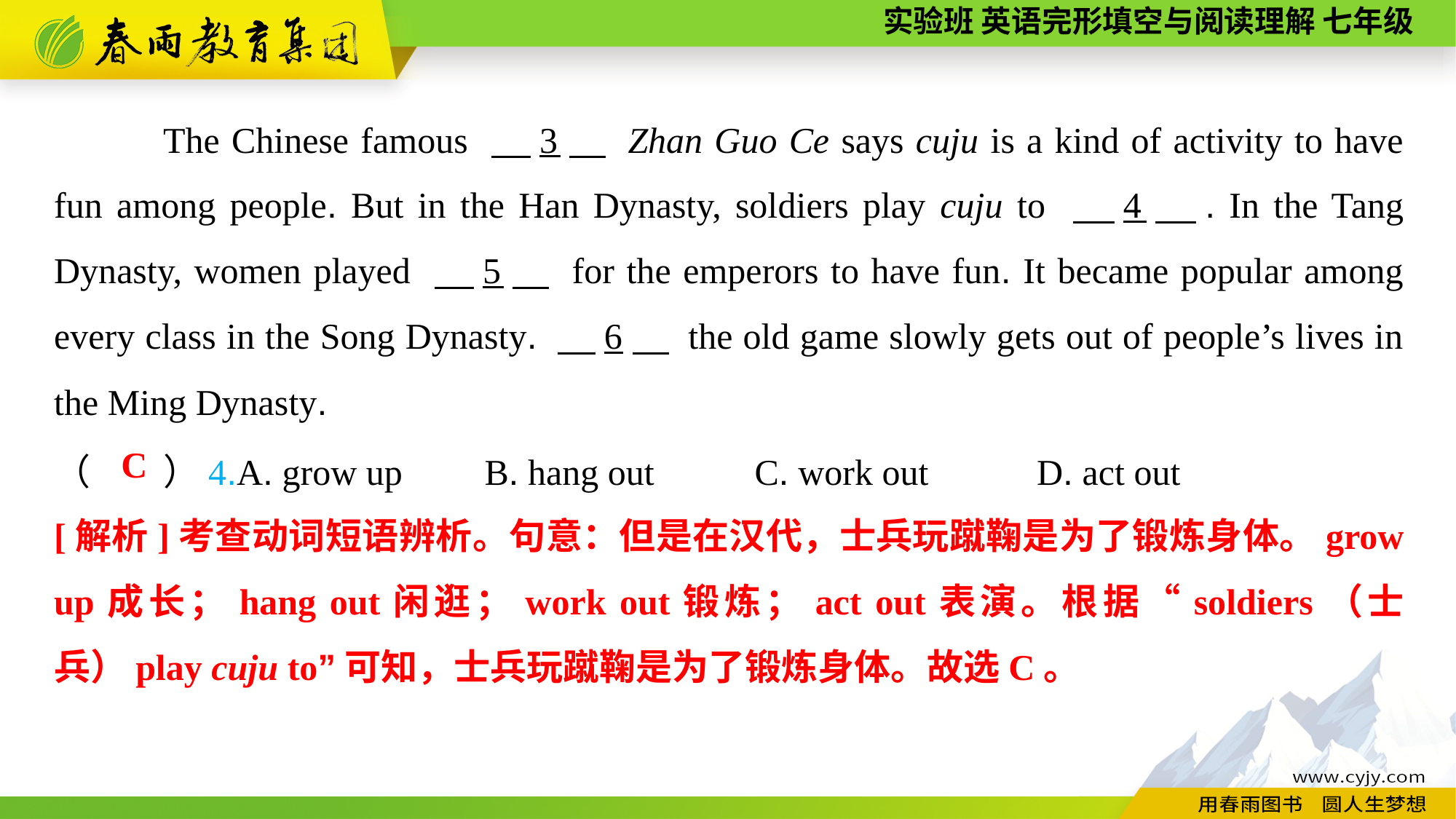

The Chinese famous 　3　 Zhan Guo Ce says cuju is a kind of activity to have fun among people. But in the Han Dynasty, soldiers play cuju to 　4　. In the Tang Dynasty, women played 　5　 for the emperors to have fun. It became popular among every class in the Song Dynasty. 　6　 the old game slowly gets out of people’s lives in the Ming Dynasty.
（　　）4.A. grow up         B. hang out           C. work out	D. act out
C
[解析]考查动词短语辨析。句意：但是在汉代，士兵玩蹴鞠是为了锻炼身体。grow up成长；hang out闲逛；work out锻炼；act out表演。根据“soldiers（士兵）play cuju to”可知，士兵玩蹴鞠是为了锻炼身体。故选C。